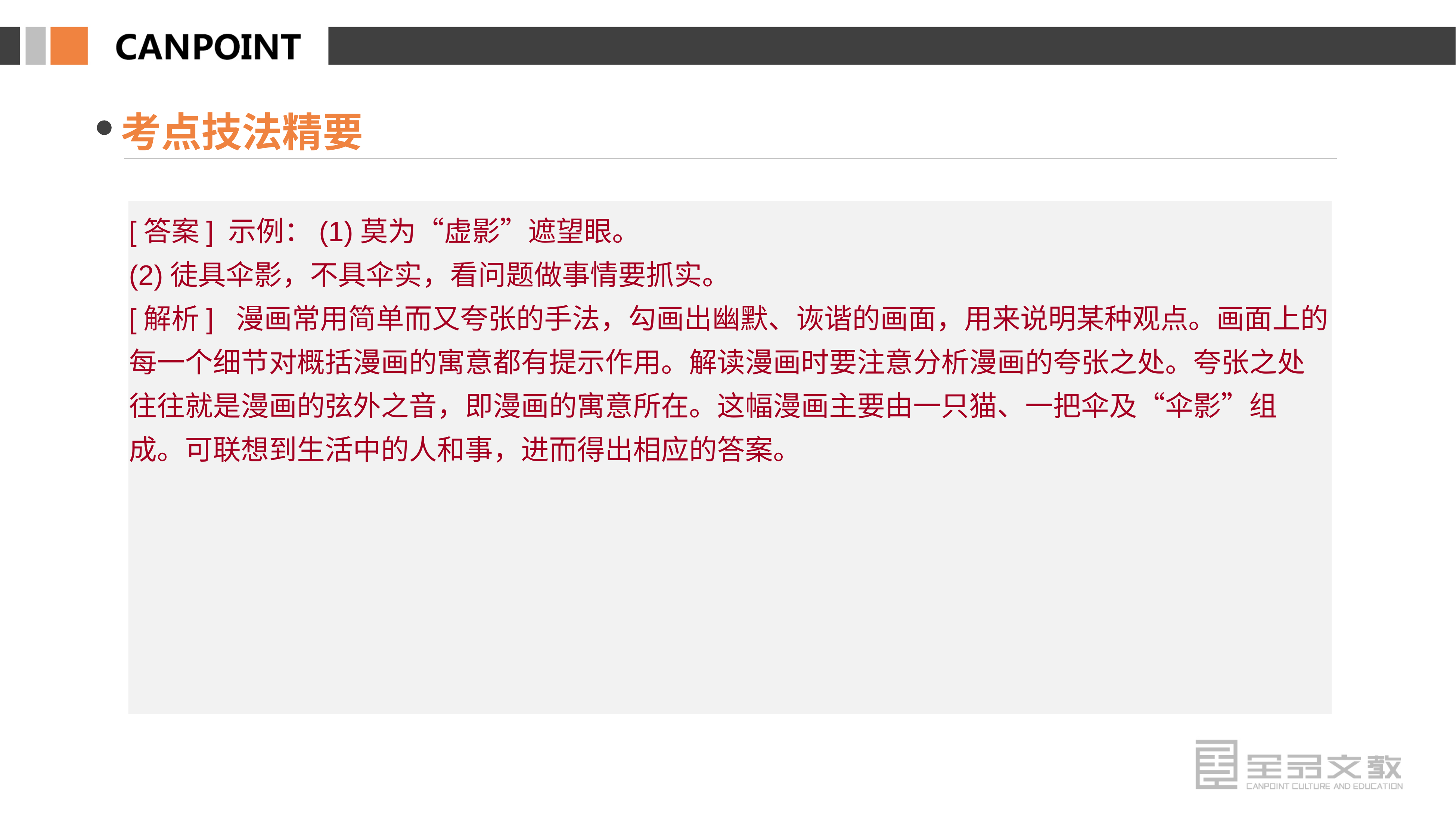

考点技法精要

[答案] 示例：(1)莫为“虚影”遮望眼。
(2)徒具伞影，不具伞实，看问题做事情要抓实。
[解析]  漫画常用简单而又夸张的手法，勾画出幽默、诙谐的画面，用来说明某种观点。画面上的每一个细节对概括漫画的寓意都有提示作用。解读漫画时要注意分析漫画的夸张之处。夸张之处往往就是漫画的弦外之音，即漫画的寓意所在。这幅漫画主要由一只猫、一把伞及“伞影”组成。可联想到生活中的人和事，进而得出相应的答案。